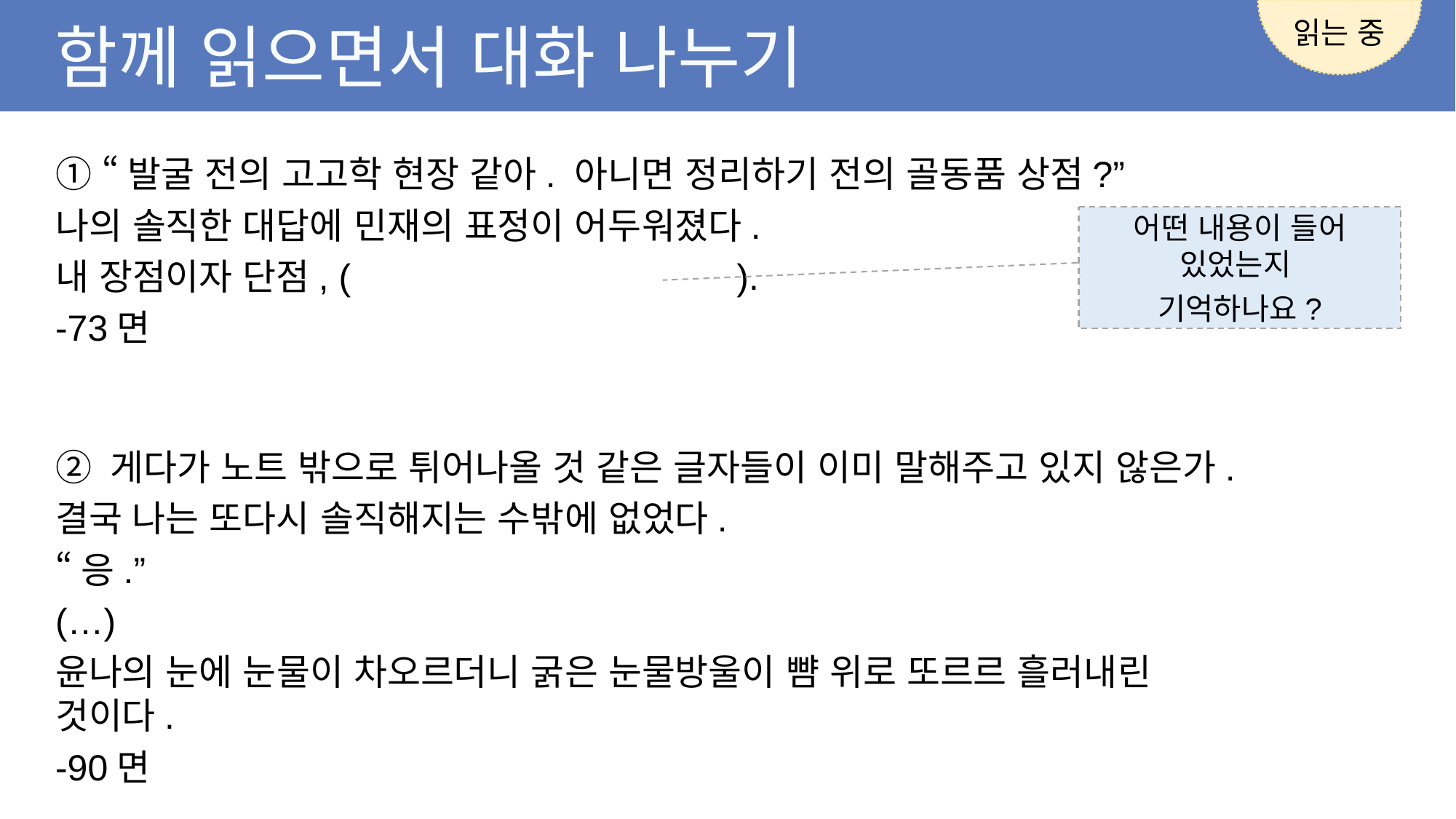

읽는 중

함께 읽으면서 대화 나누기
① “발굴 전의 고고학 현장 같아. 아니면 정리하기 전의 골동품 상점?”
나의 솔직한 대답에 민재의 표정이 어두워졌다.
내 장점이자 단점, (                                      ).
-73면

② 게다가 노트 밖으로 튀어나올 것 같은 글자들이 이미 말해주고 있지 않은가.
결국 나는 또다시 솔직해지는 수밖에 없었다.
“응.”
(…)
윤나의 눈에 눈물이 차오르더니 굵은 눈물방울이 뺨 위로 또르르 흘러내린 것이다.
-90면
어떤 내용이 들어 있었는지
기억하나요?